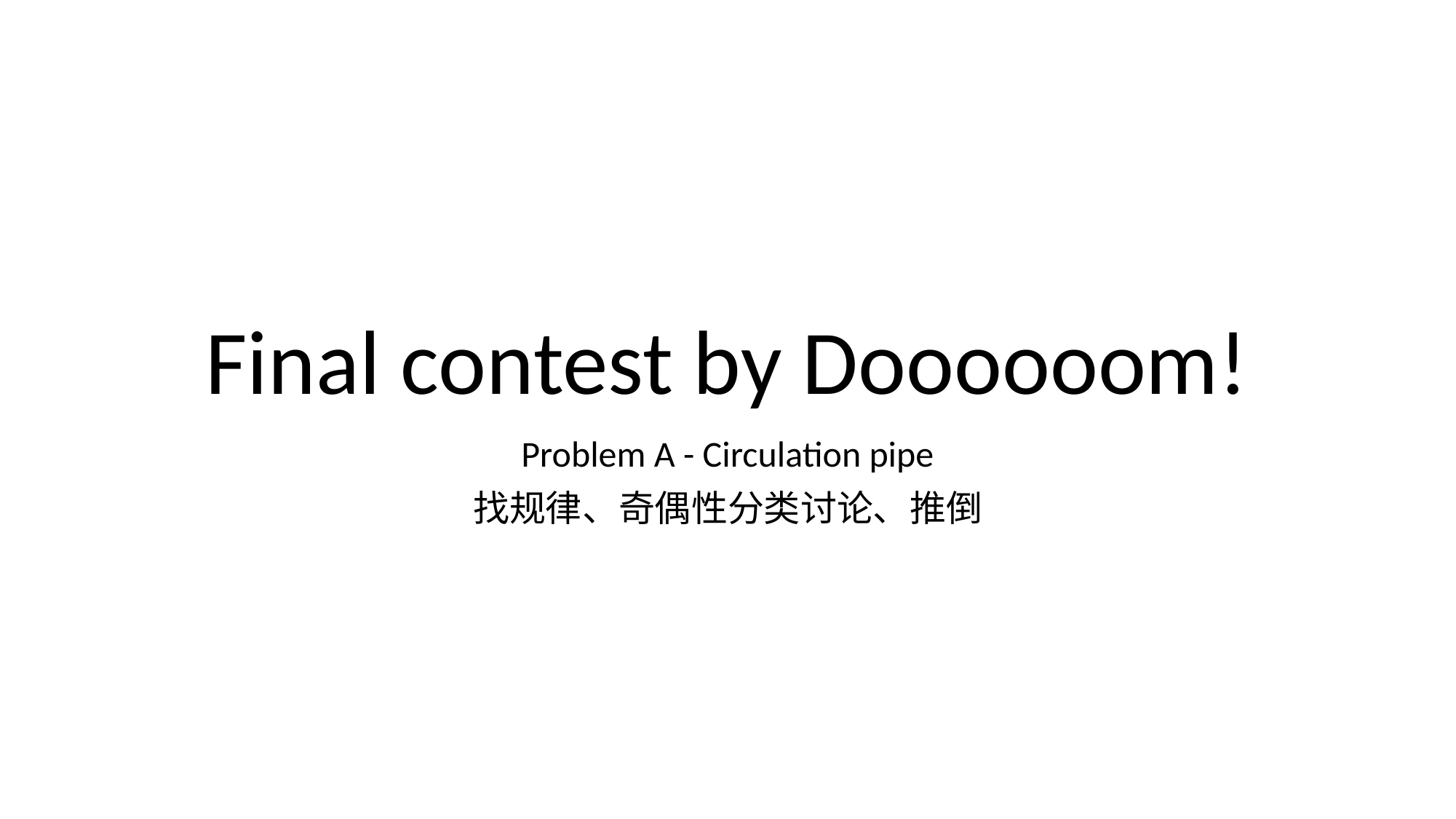

# Final contest by Doooooom!
Problem A - Circulation pipe
找规律、奇偶性分类讨论、推倒